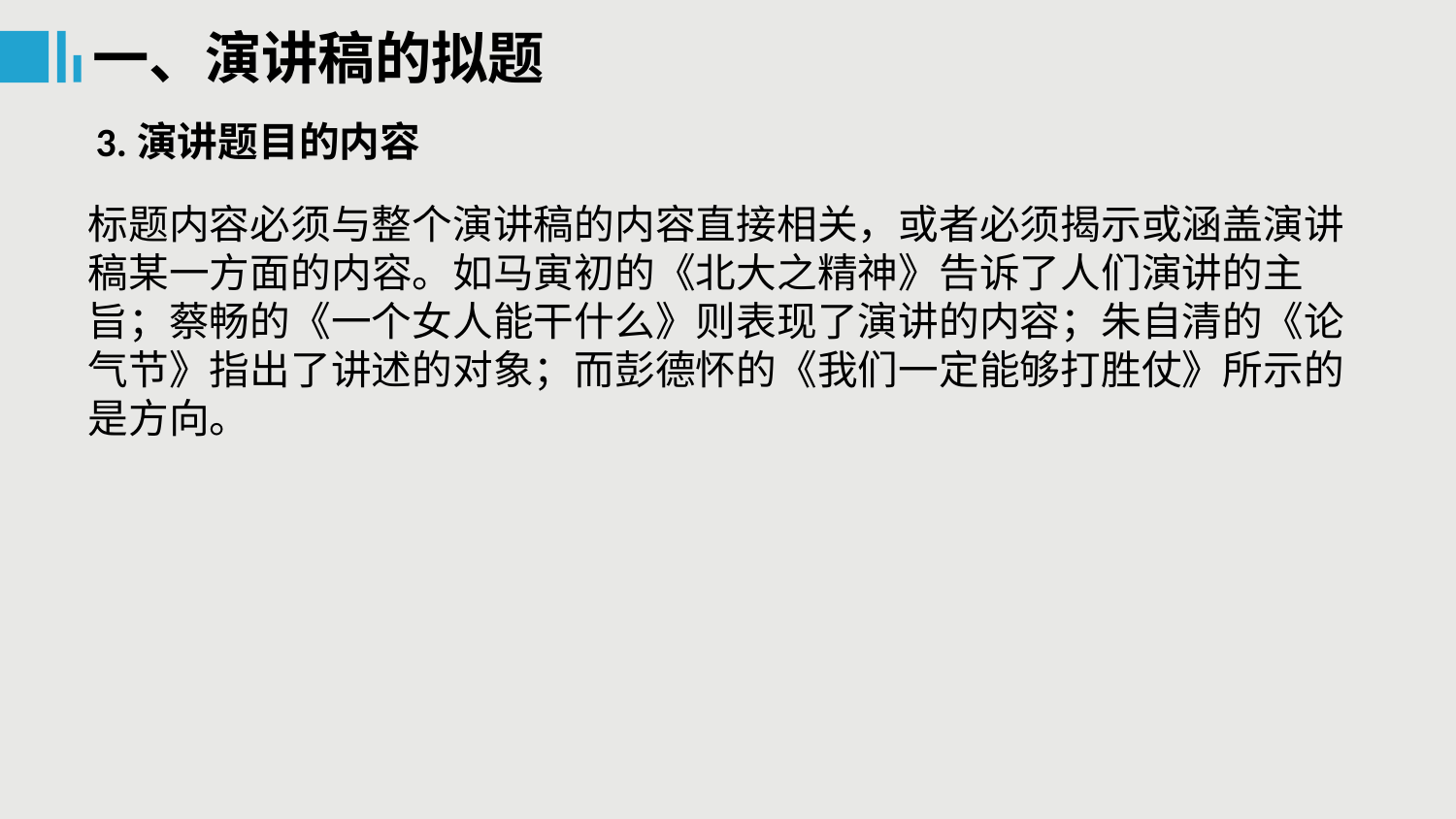

一、演讲稿的拟题

3.演讲题目的内容
标题内容必须与整个演讲稿的内容直接相关，或者必须揭示或涵盖演讲稿某一方面的内容。如马寅初的《北大之精神》告诉了人们演讲的主旨；蔡畅的《一个女人能干什么》则表现了演讲的内容；朱自清的《论气节》指出了讲述的对象；而彭德怀的《我们一定能够打胜仗》所示的是方向。